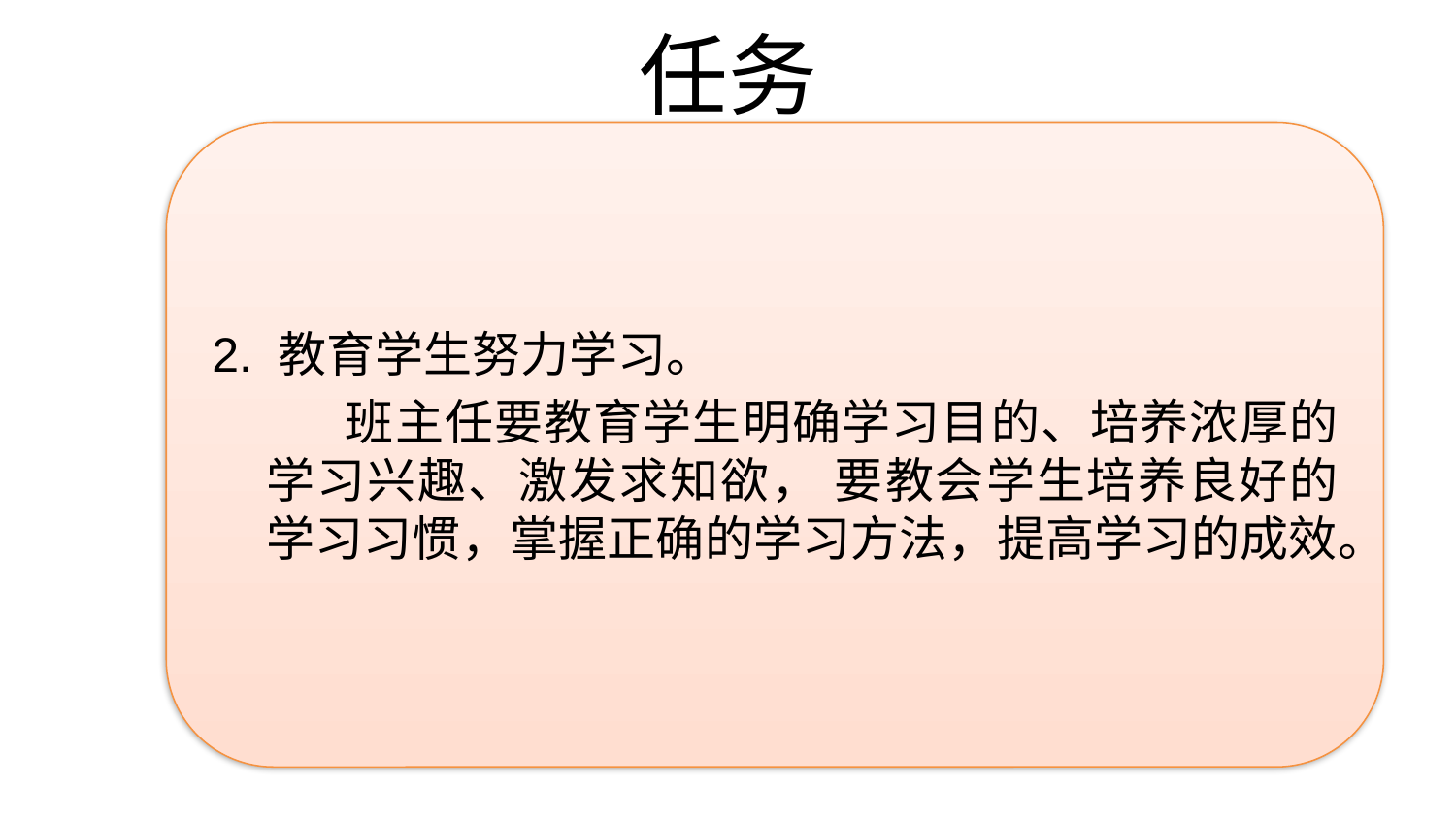

# 任务
2. 教育学生努力学习。
          班主任要教育学生明确学习目的、培养浓厚的学习兴趣、激发求知欲， 要教会学生培养良好的学习习惯，掌握正确的学习方法，提高学习的成效。